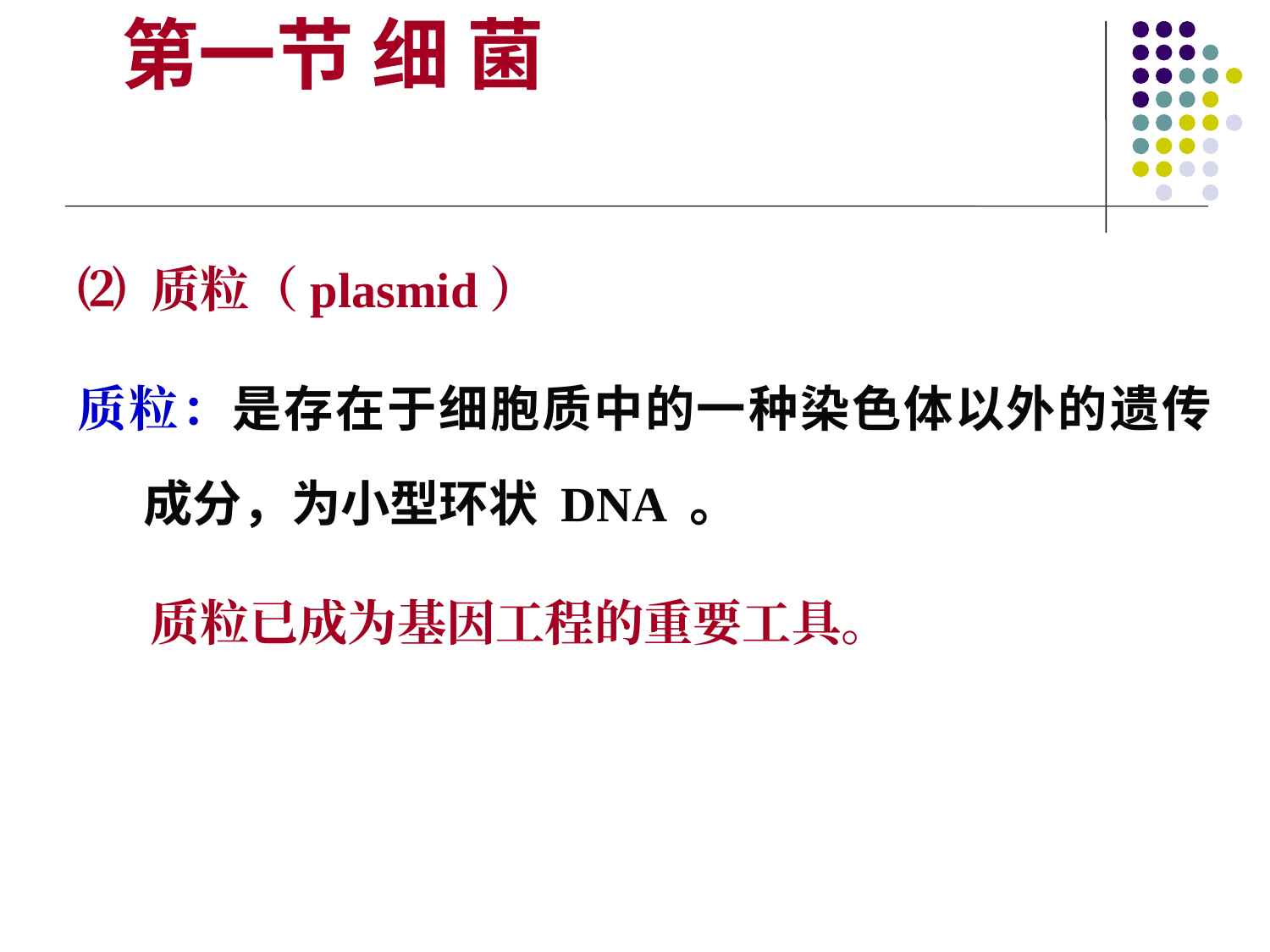

第一节 细 菌
⑵ 质粒（plasmid）
质粒：是存在于细胞质中的一种染色体以外的遗传成分，为小型环状 DNA 。
     质粒已成为基因工程的重要工具。